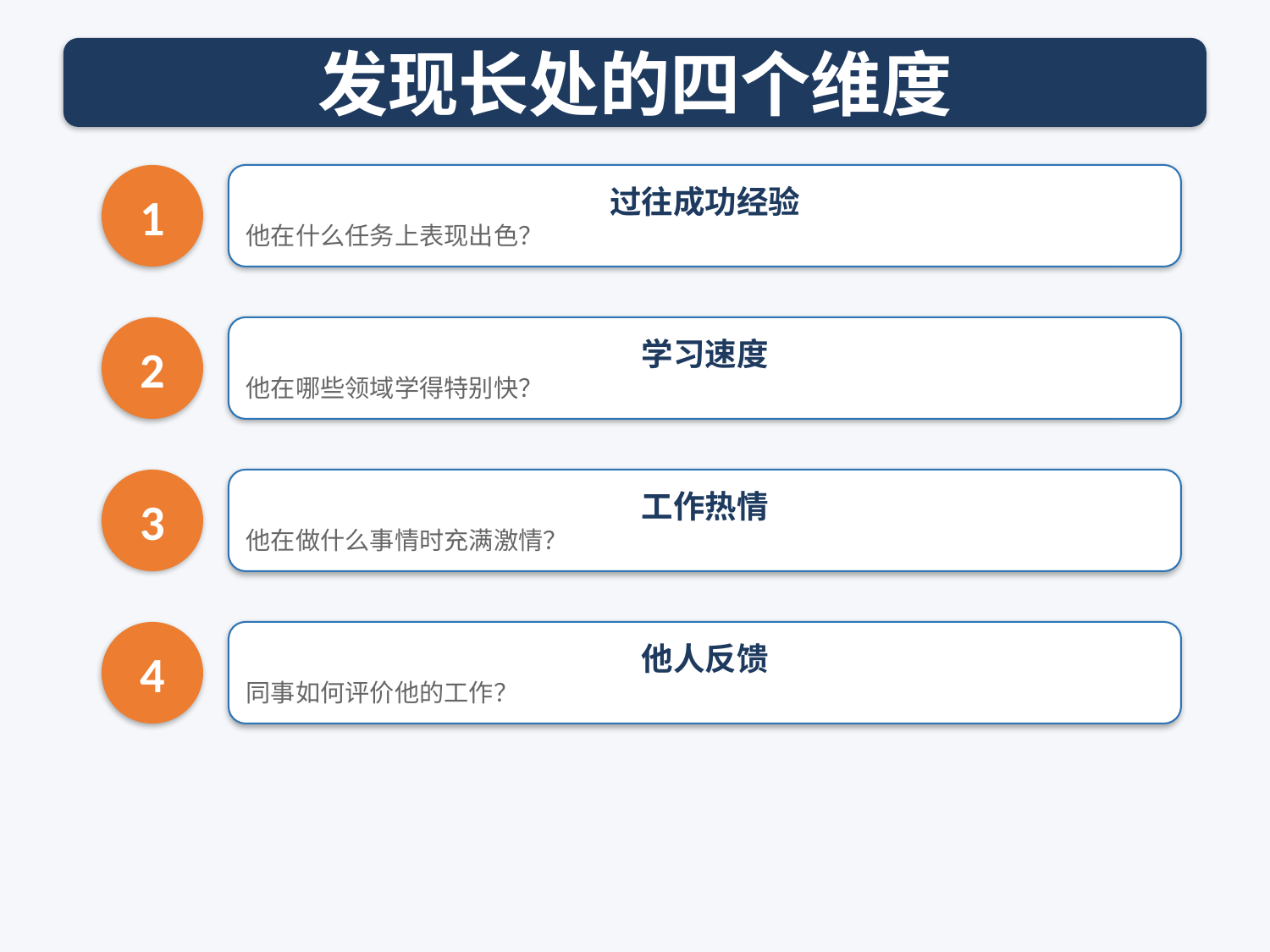

发现长处的四个维度
1
过往成功经验
他在什么任务上表现出色？
2
学习速度
他在哪些领域学得特别快？
3
工作热情
他在做什么事情时充满激情？
4
他人反馈
同事如何评价他的工作？